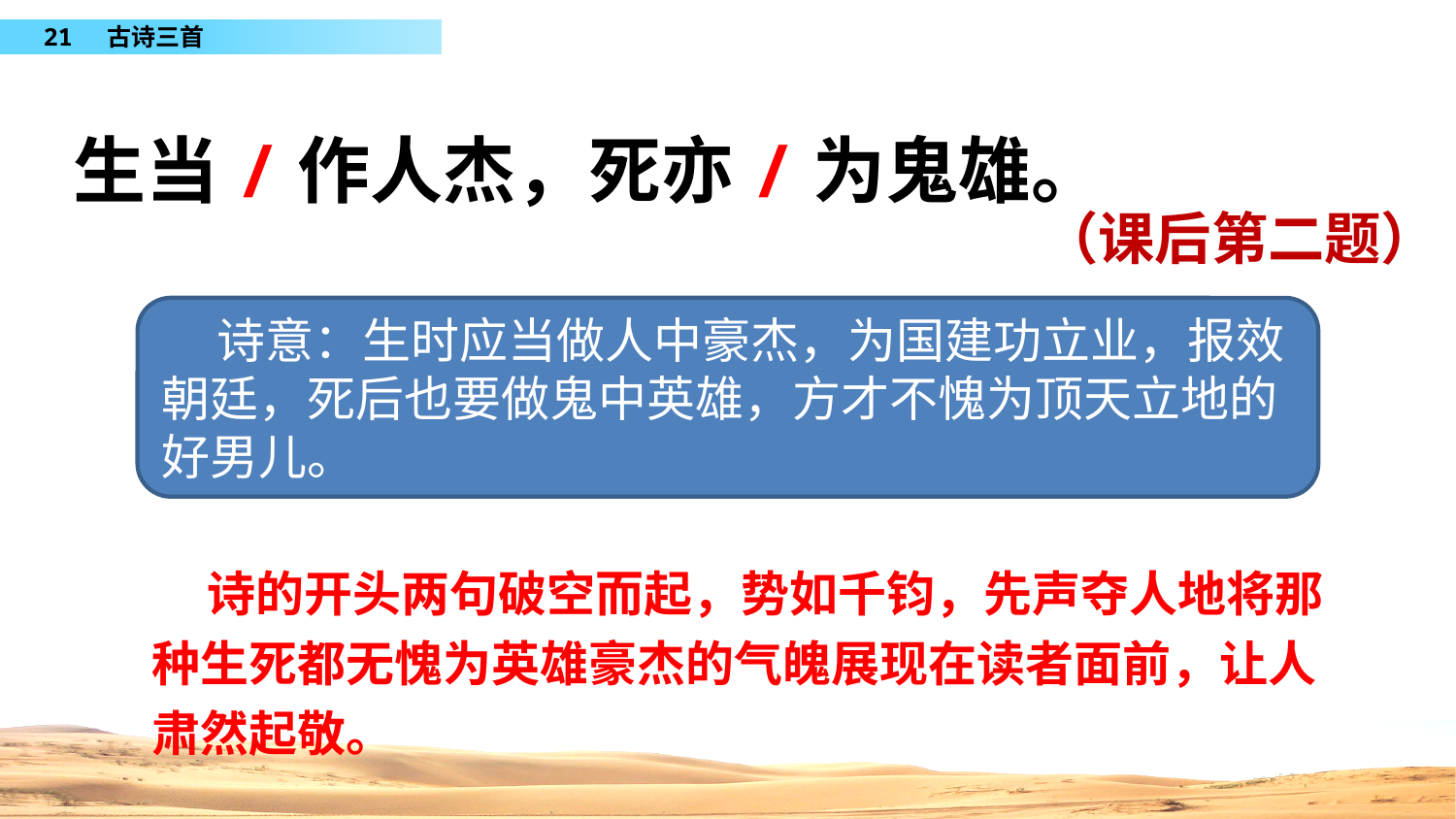

生当/作人杰，死亦/为鬼雄。
（课后第二题）
    诗意：生时应当做人中豪杰，为国建功立业，报效朝廷，死后也要做鬼中英雄，方才不愧为顶天立地的好男儿。
    诗的开头两句破空而起，势如千钧，先声夺人地将那种生死都无愧为英雄豪杰的气魄展现在读者面前，让人肃然起敬。